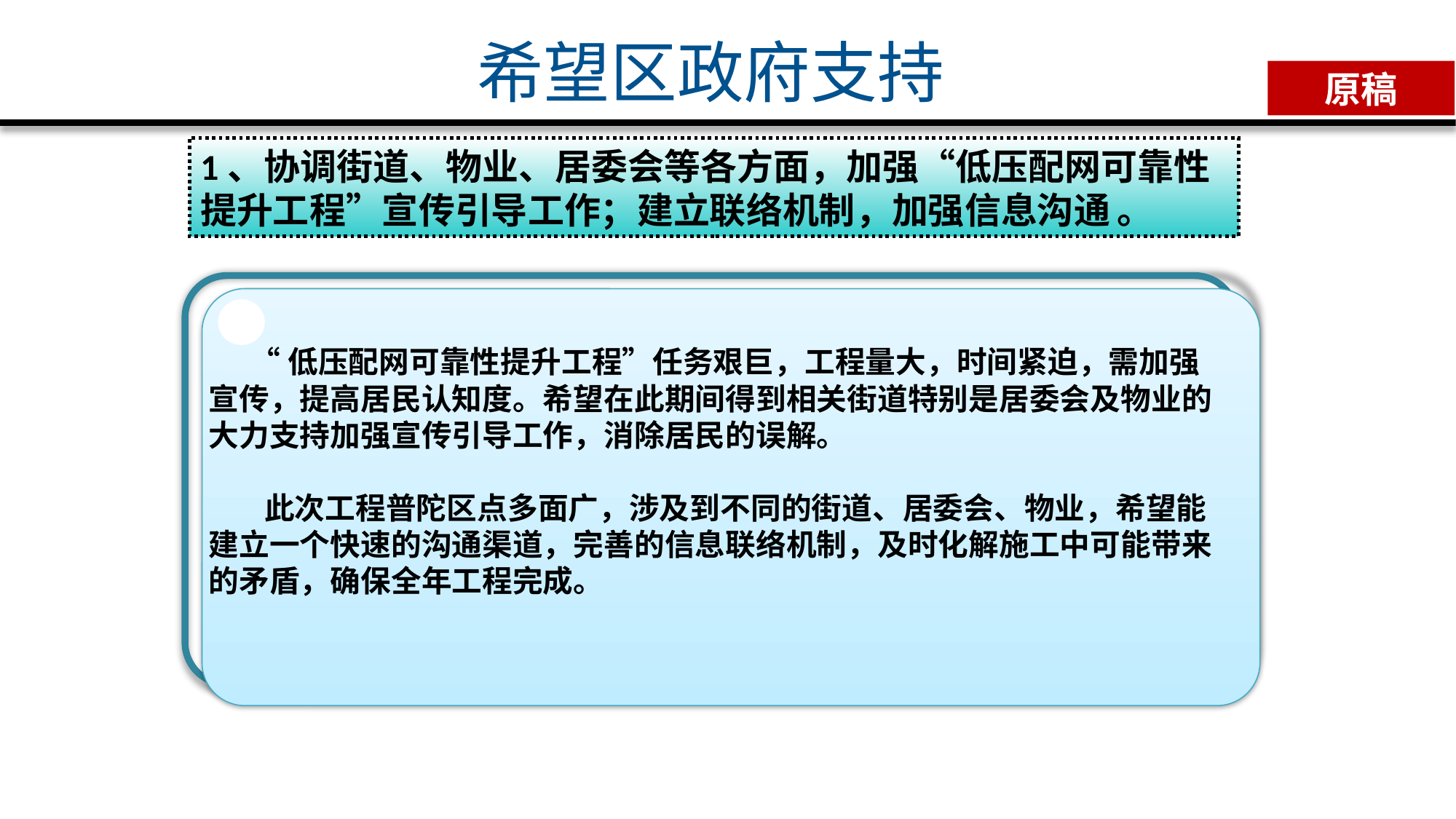

希望区政府支持
原稿
1、协调街道、物业、居委会等各方面，加强“低压配网可靠性提升工程”宣传引导工作；建立联络机制，加强信息沟通 。

      “低压配网可靠性提升工程”任务艰巨，工程量大，时间紧迫，需加强宣传，提高居民认知度。希望在此期间得到相关街道特别是居委会及物业的大力支持加强宣传引导工作，消除居民的误解。

       此次工程普陀区点多面广，涉及到不同的街道、居委会、物业，希望能建立一个快速的沟通渠道，完善的信息联络机制，及时化解施工中可能带来的矛盾，确保全年工程完成。